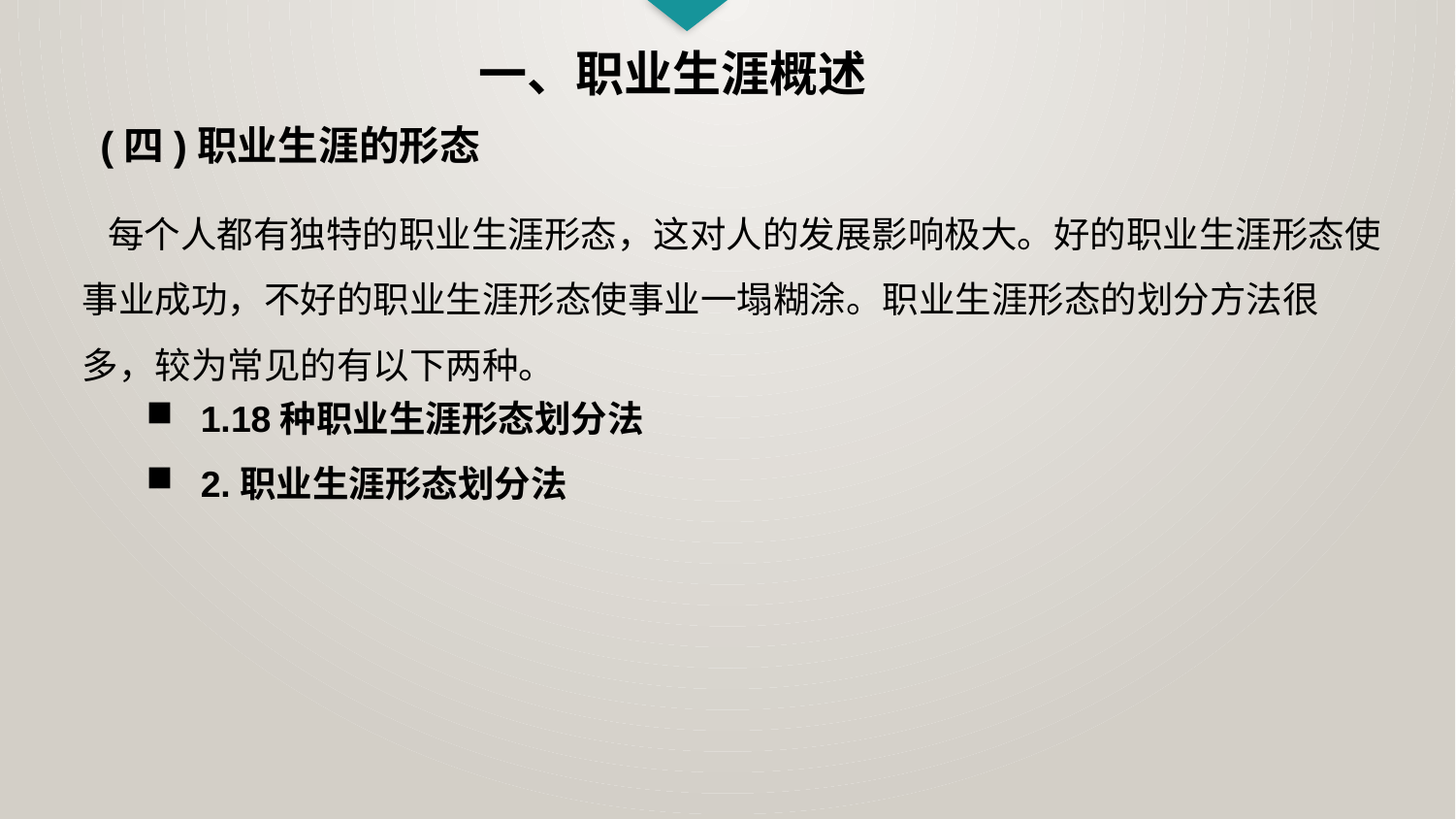

一、职业生涯概述
(四)职业生涯的形态
  每个人都有独特的职业生涯形态，这对人的发展影响极大。好的职业生涯形态使事业成功，不好的职业生涯形态使事业一塌糊涂。职业生涯形态的划分方法很多，较为常见的有以下两种。
1.18种职业生涯形态划分法
2.职业生涯形态划分法
16